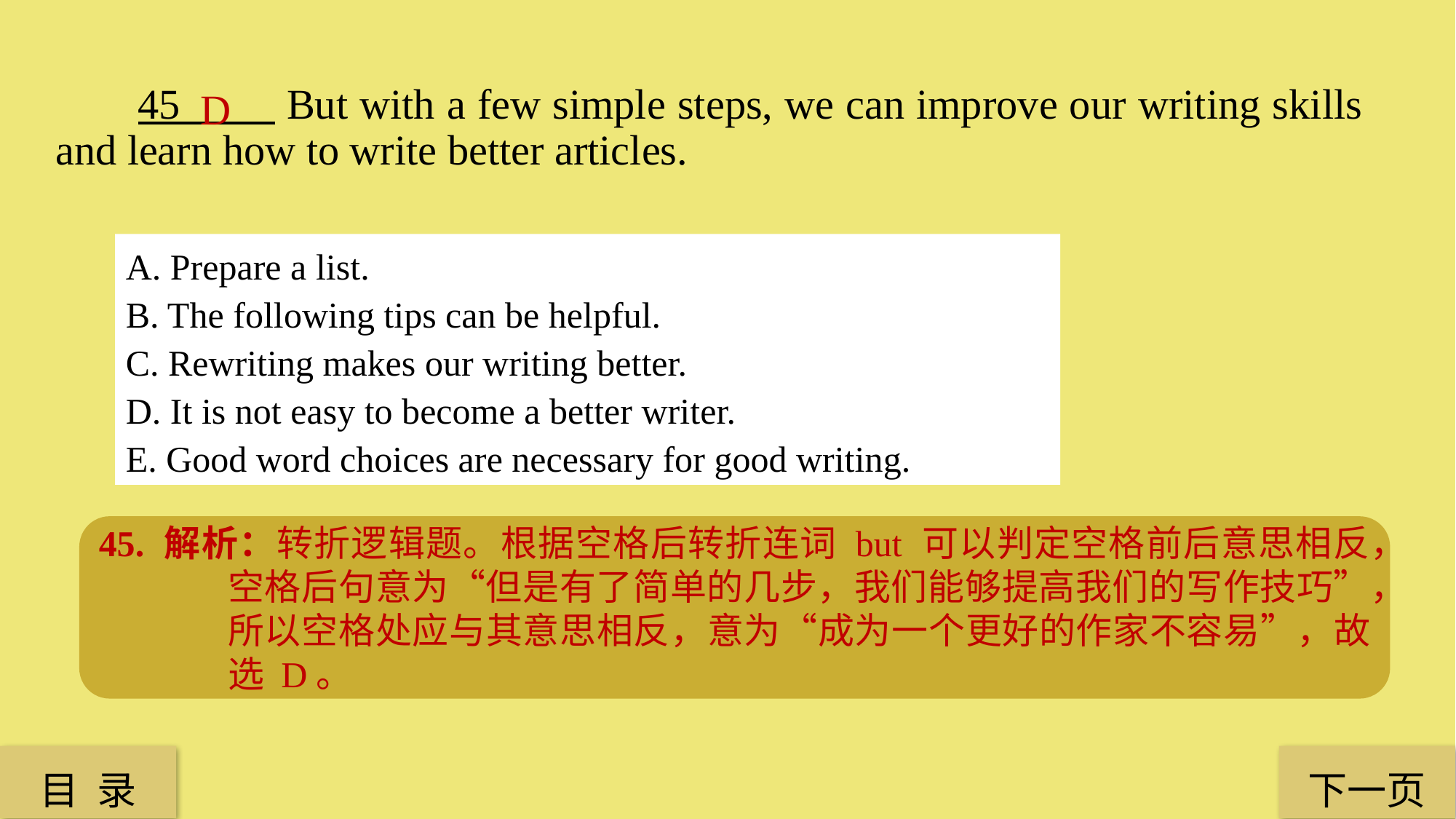

45         But with a few simple steps, we can improve our writing skills and learn how to write better articles.
D
A. Prepare a list.
B. The following tips can be helpful.
C. Rewriting makes our writing better.
D. It is not easy to become a better writer.
E. Good word choices are necessary for good writing.
45. 解析：转折逻辑题。根据空格后转折连词 but 可以判定空格前后意思相反，空格后句意为“但是有了简单的几步，我们能够提高我们的写作技巧”，所以空格处应与其意思相反，意为“成为一个更好的作家不容易”，故选 D。